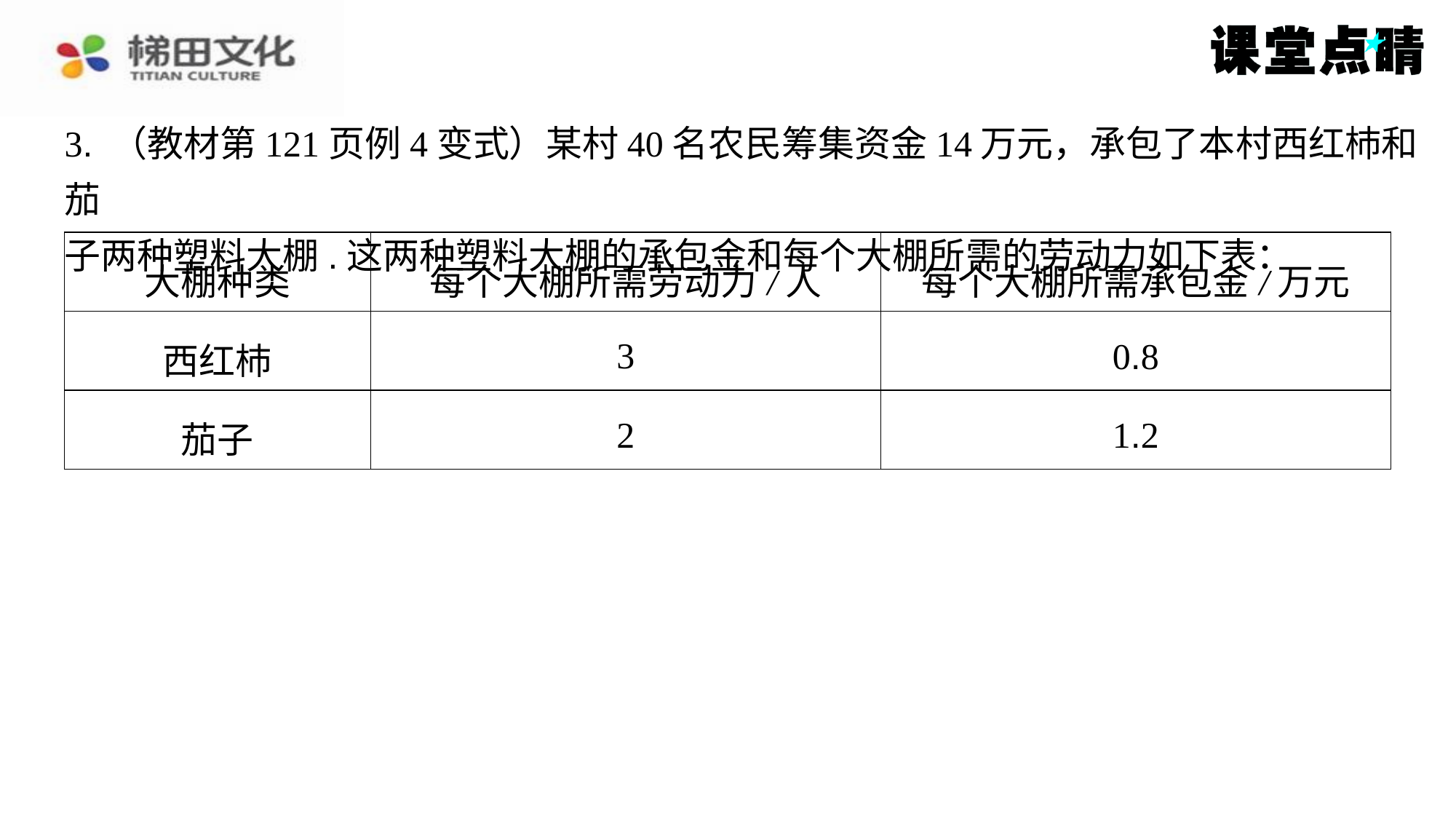

3. （教材第121页例4变式）某村40名农民筹集资金14万元，承包了本村西红杮和茄
子两种塑料大棚.这两种塑料大棚的承包金和每个大棚所需的劳动力如下表：
| 大棚种类 | 每个大棚所需劳动力/人 | 每个大棚所需承包金/万元 |
| --- | --- | --- |
| 西红杮 | 3 | 0.8 |
| 茄子 | 2 | 1.2 |